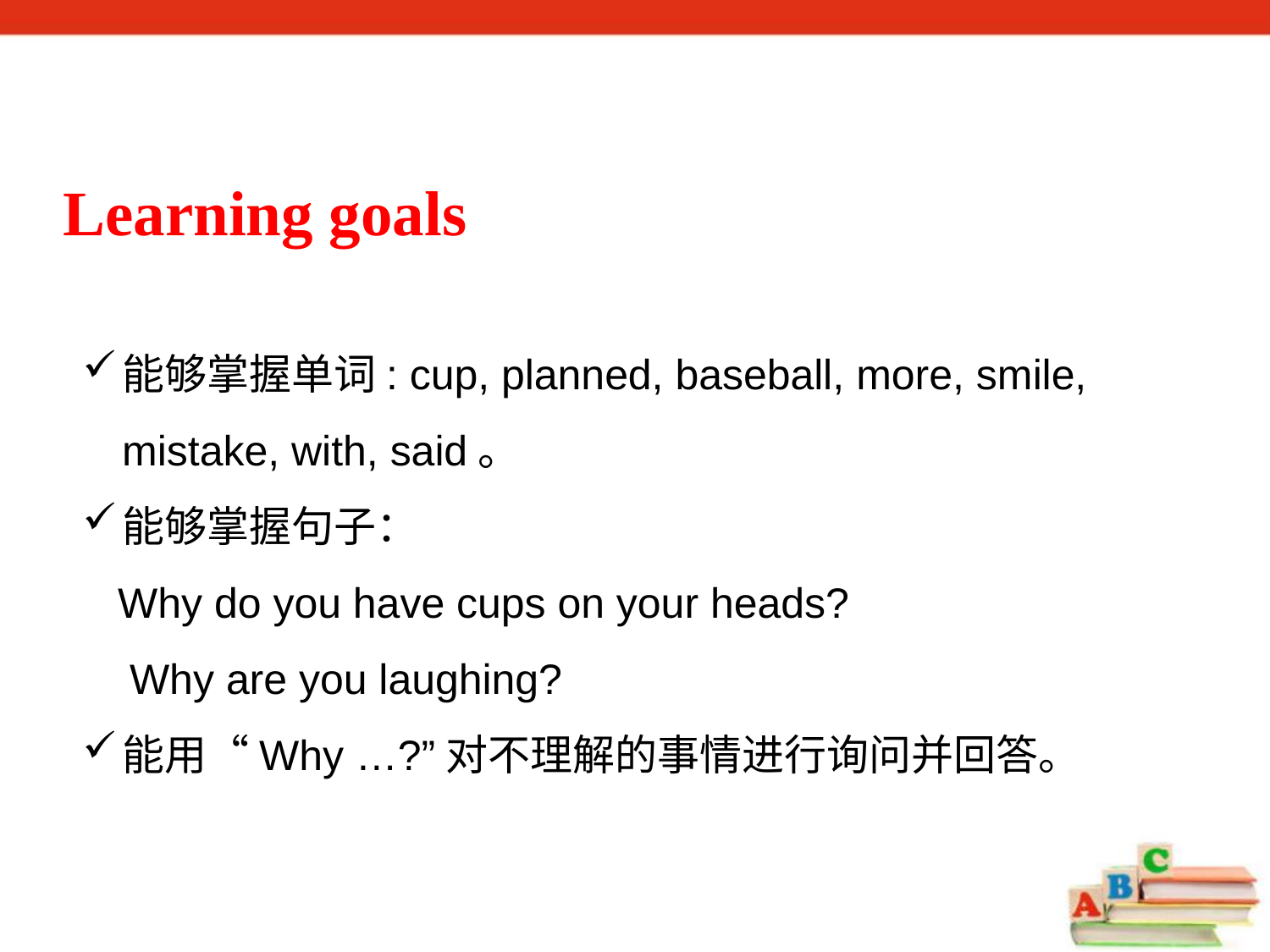

Learning goals
能够掌握单词: cup, planned, baseball, more, smile, mistake, with, said。
能够掌握句子：
   Why do you have cups on your heads?
    Why are you laughing?
能用“Why …?”对不理解的事情进行询问并回答。